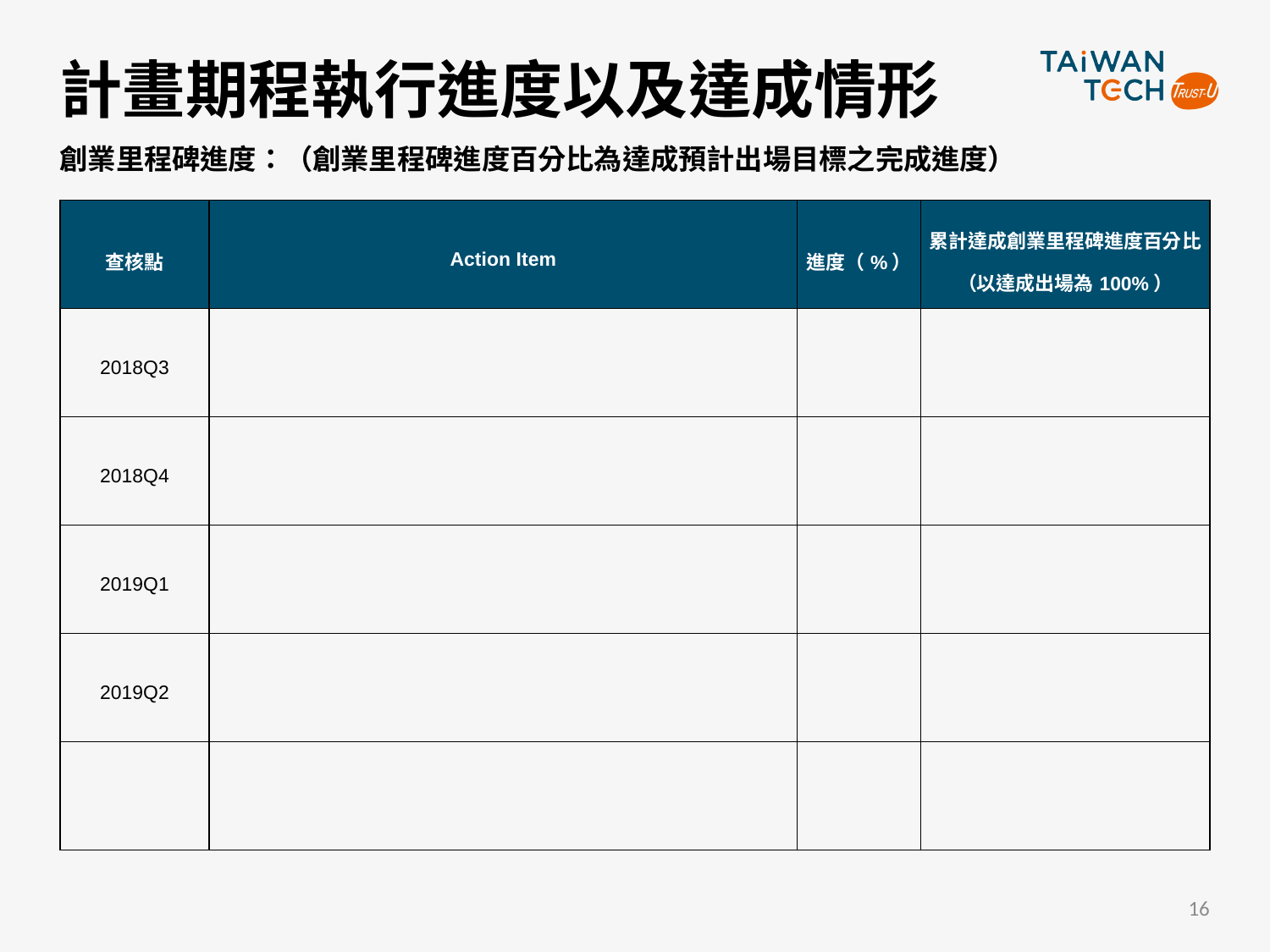

# 計畫期程執行進度以及達成情形
創業里程碑進度：（創業里程碑進度百分比為達成預計出場目標之完成進度）
| 查核點 | Action Item | 進度（%） | 累計達成創業里程碑進度百分比（以達成出場為100%） |
| --- | --- | --- | --- |
| 2018Q3 |  |  |  |
| 2018Q4 |  |  |  |
| 2019Q1 |  |  |  |
| 2019Q2 |  |  |  |
|  |  |  |  |
16